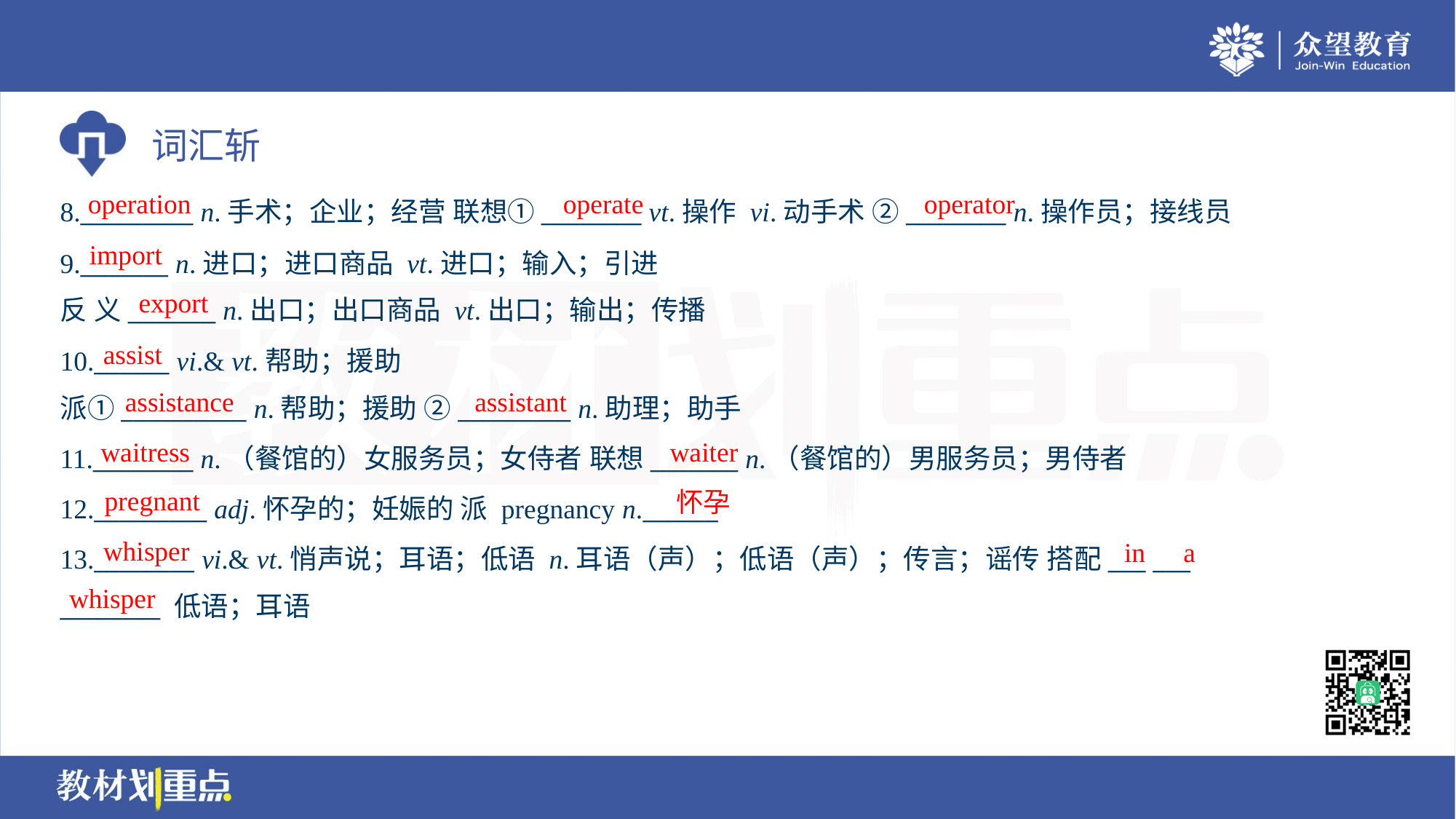

operation
operate
operator
8._________ n.手术；企业；经营 联想①________ vt.操作 vi.动手术 ②________ n.操作员；接线员
import
9._______ n.进口；进口商品 vt.进口；输入；引进
反 义_______ n.出口；出口商品 vt.出口；输出；传播
export
assist
10.______ vi.& vt.帮助；援助
派①__________ n.帮助；援助 ②_________ n.助理；助手
assistance
assistant
waitress
waiter
11.________ n.（餐馆的）女服务员；女侍者 联想_______ n.（餐馆的）男服务员；男侍者
12._________ adj.怀孕的；妊娠的 派 pregnancy n.______
13.________ vi.& vt.悄声说；耳语；低语 n.耳语（声）；低语（声）；传言；谣传 搭配___ ___
________ 低语；耳语
pregnant
怀孕
whisper
in
a
whisper